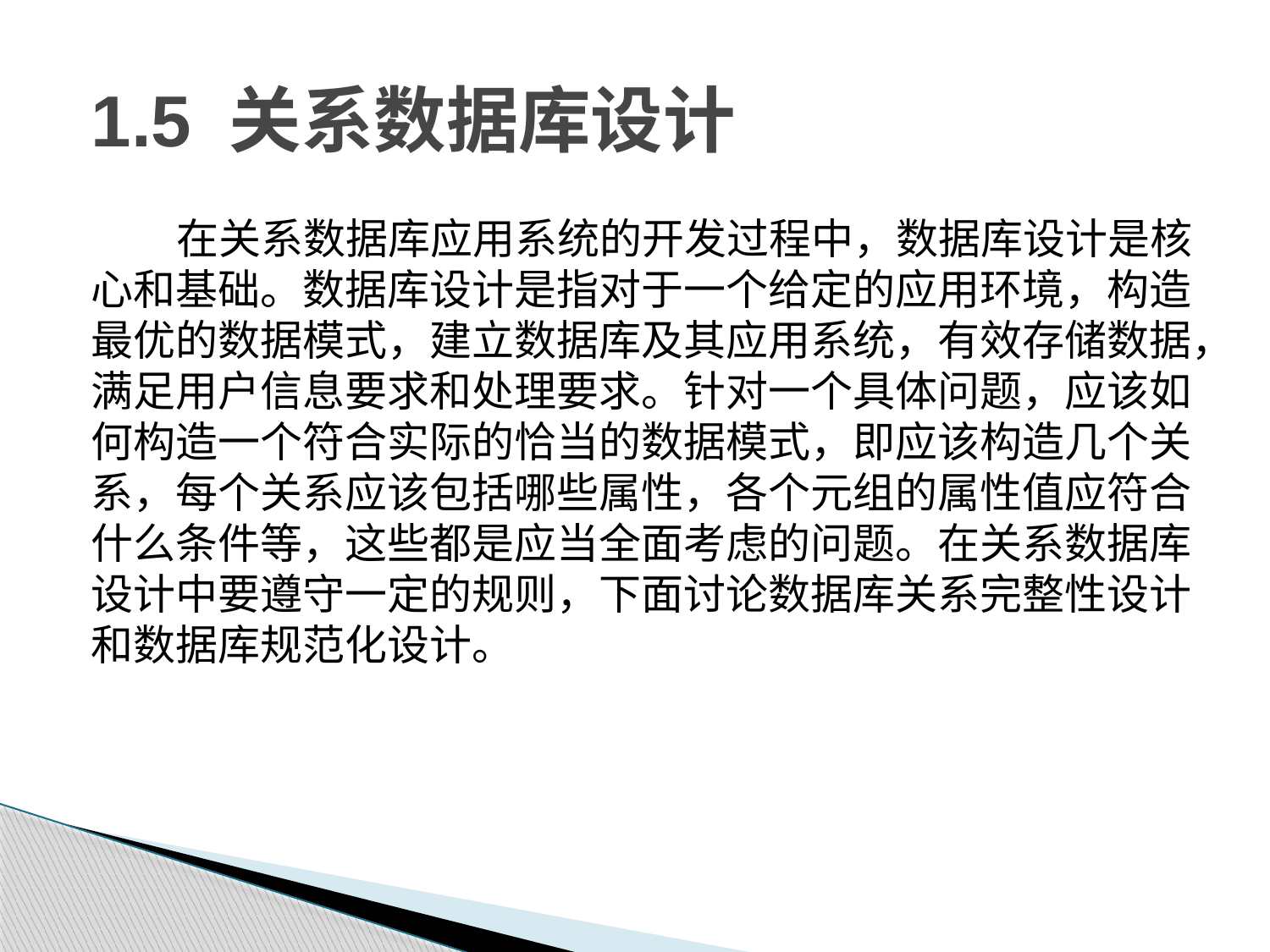

# 1.5 关系数据库设计
在关系数据库应用系统的开发过程中，数据库设计是核心和基础。数据库设计是指对于一个给定的应用环境，构造最优的数据模式，建立数据库及其应用系统，有效存储数据，满足用户信息要求和处理要求。针对一个具体问题，应该如何构造一个符合实际的恰当的数据模式，即应该构造几个关系，每个关系应该包括哪些属性，各个元组的属性值应符合什么条件等，这些都是应当全面考虑的问题。在关系数据库设计中要遵守一定的规则，下面讨论数据库关系完整性设计和数据库规范化设计。